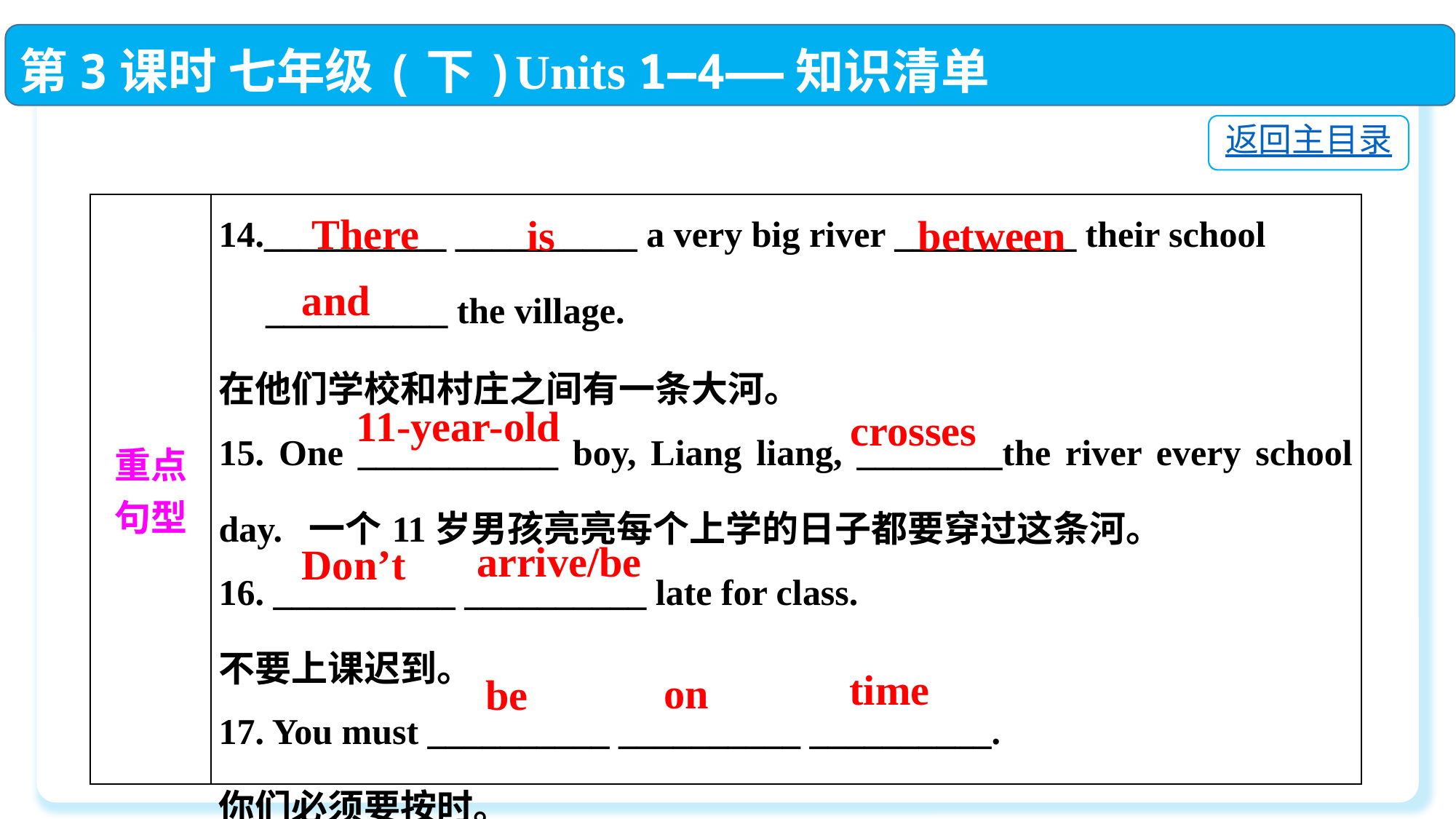

第3课时 七年级(下)Units 1—4——知识清单

返回主目录
| 重点 句型 | 14.\_\_\_\_\_\_\_\_\_\_ \_\_\_\_\_\_\_\_\_\_ a very big river \_\_\_\_\_\_\_\_\_\_ their school 　\_\_\_\_\_\_\_\_\_\_ the village.  在他们学校和村庄之间有一条大河。 15. One \_\_\_\_\_\_\_\_\_\_\_ boy, Liang liang, \_\_\_\_\_\_\_\_the river every school day.  一个11岁男孩亮亮每个上学的日子都要穿过这条河。 16. \_\_\_\_\_\_\_\_\_\_ \_\_\_\_\_\_\_\_\_\_ late for class.  不要上课迟到。 17. You must \_\_\_\_\_\_\_\_\_\_ \_\_\_\_\_\_\_\_\_\_ \_\_\_\_\_\_\_\_\_\_. 你们必须要按时。 |
| --- | --- |
There
is
between
and
11-year-old
crosses
arrive/be
Don’t
time
on
be